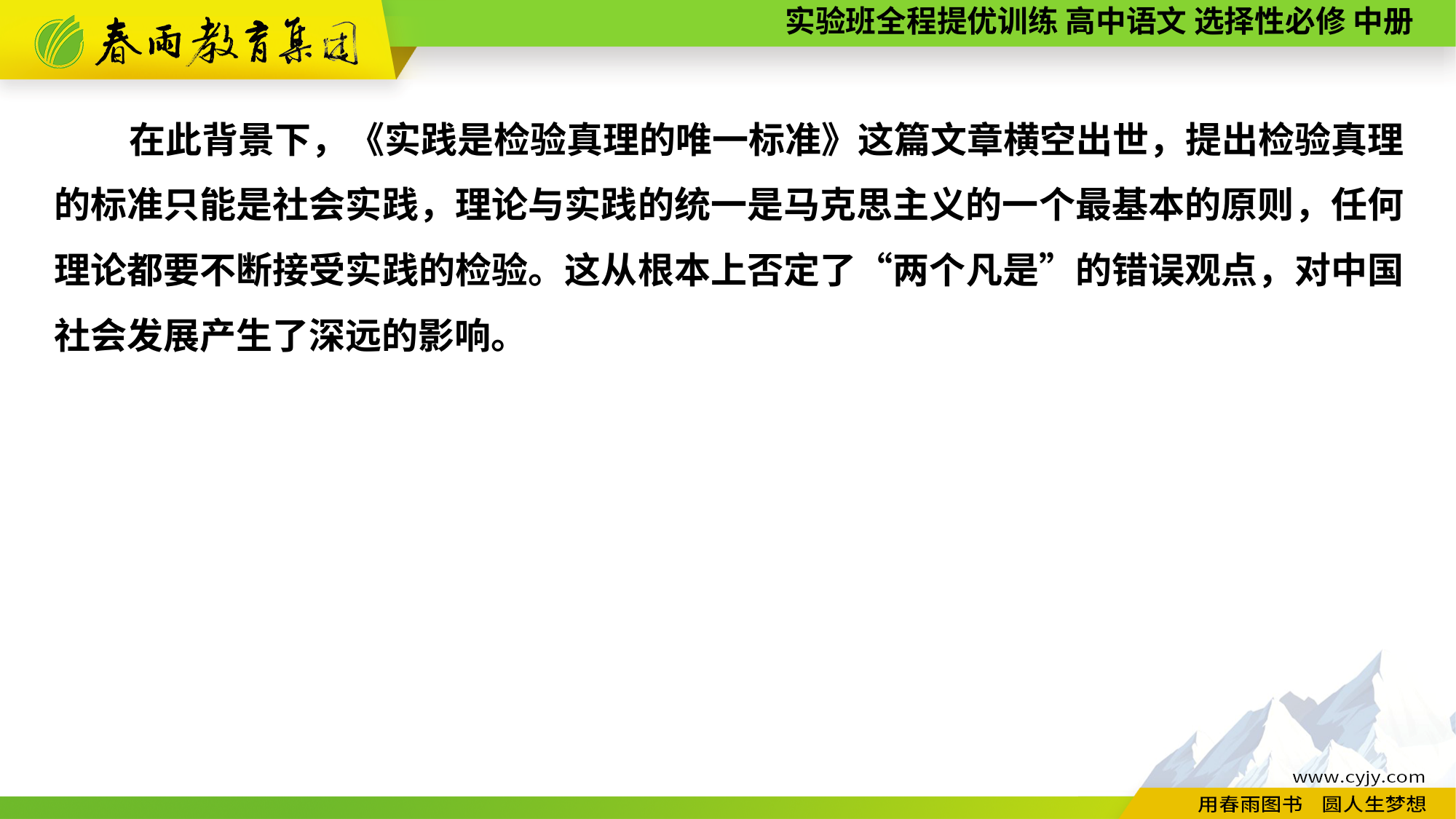

在此背景下，《实践是检验真理的唯一标准》这篇文章横空出世，提出检验真理的标准只能是社会实践，理论与实践的统一是马克思主义的一个最基本的原则，任何理论都要不断接受实践的检验。这从根本上否定了“两个凡是”的错误观点，对中国社会发展产生了深远的影响。